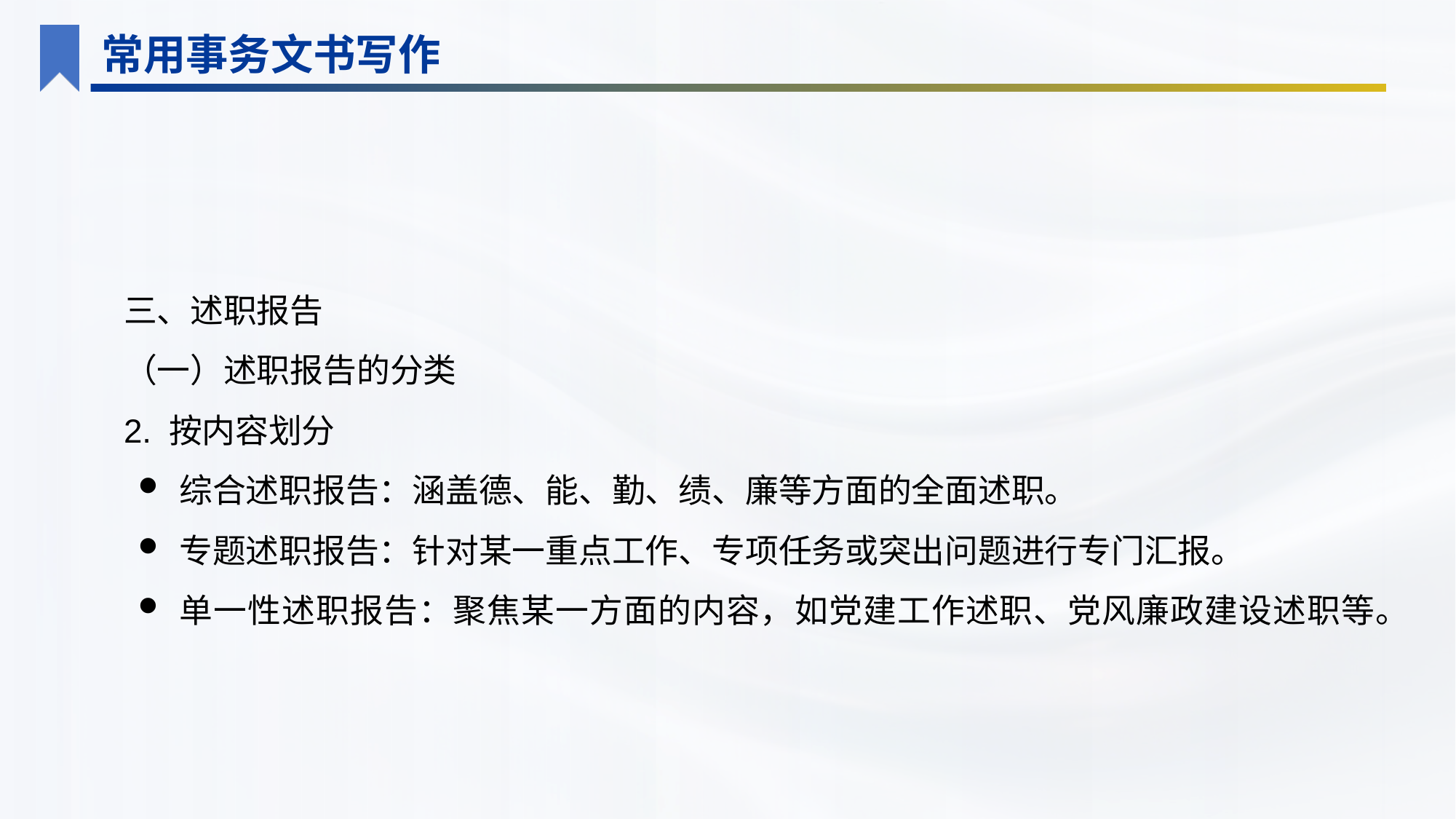

常用事务文书写作
三、述职报告
（一）述职报告的分类
2. 按内容划分
综合述职报告：涵盖德、能、勤、绩、廉等方面的全面述职。
专题述职报告：针对某一重点工作、专项任务或突出问题进行专门汇报。
单一性述职报告：聚焦某一方面的内容，如党建工作述职、党风廉政建设述职等。